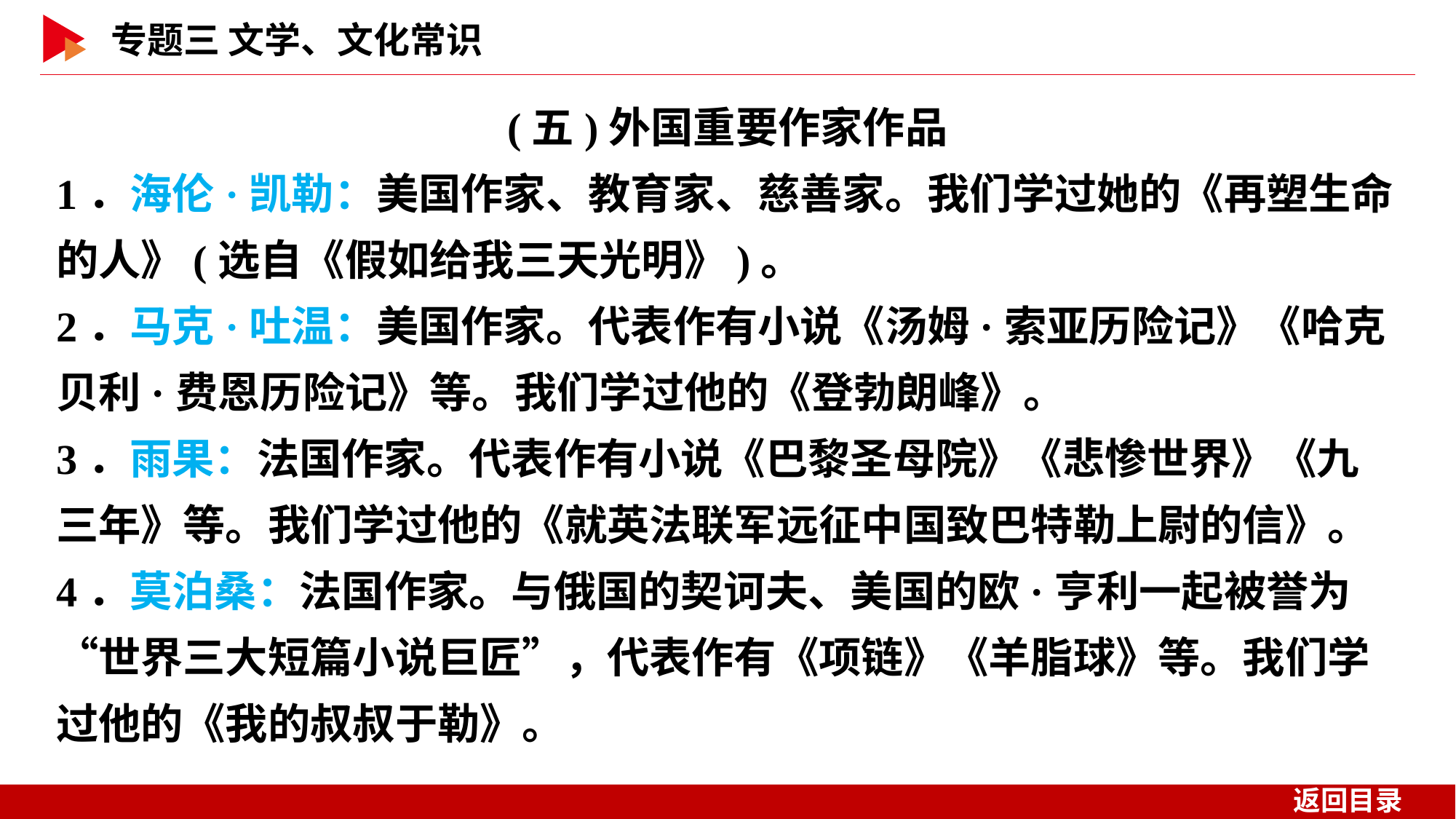

(五)外国重要作家作品
1．海伦·凯勒：美国作家、教育家、慈善家。我们学过她的《再塑生命的人》(选自《假如给我三天光明》)。
2．马克·吐温：美国作家。代表作有小说《汤姆·索亚历险记》《哈克贝利·费恩历险记》等。我们学过他的《登勃朗峰》。
3．雨果：法国作家。代表作有小说《巴黎圣母院》《悲惨世界》《九三年》等。我们学过他的《就英法联军远征中国致巴特勒上尉的信》。
4．莫泊桑：法国作家。与俄国的契诃夫、美国的欧·亨利一起被誉为“世界三大短篇小说巨匠”，代表作有《项链》《羊脂球》等。我们学过他的《我的叔叔于勒》。